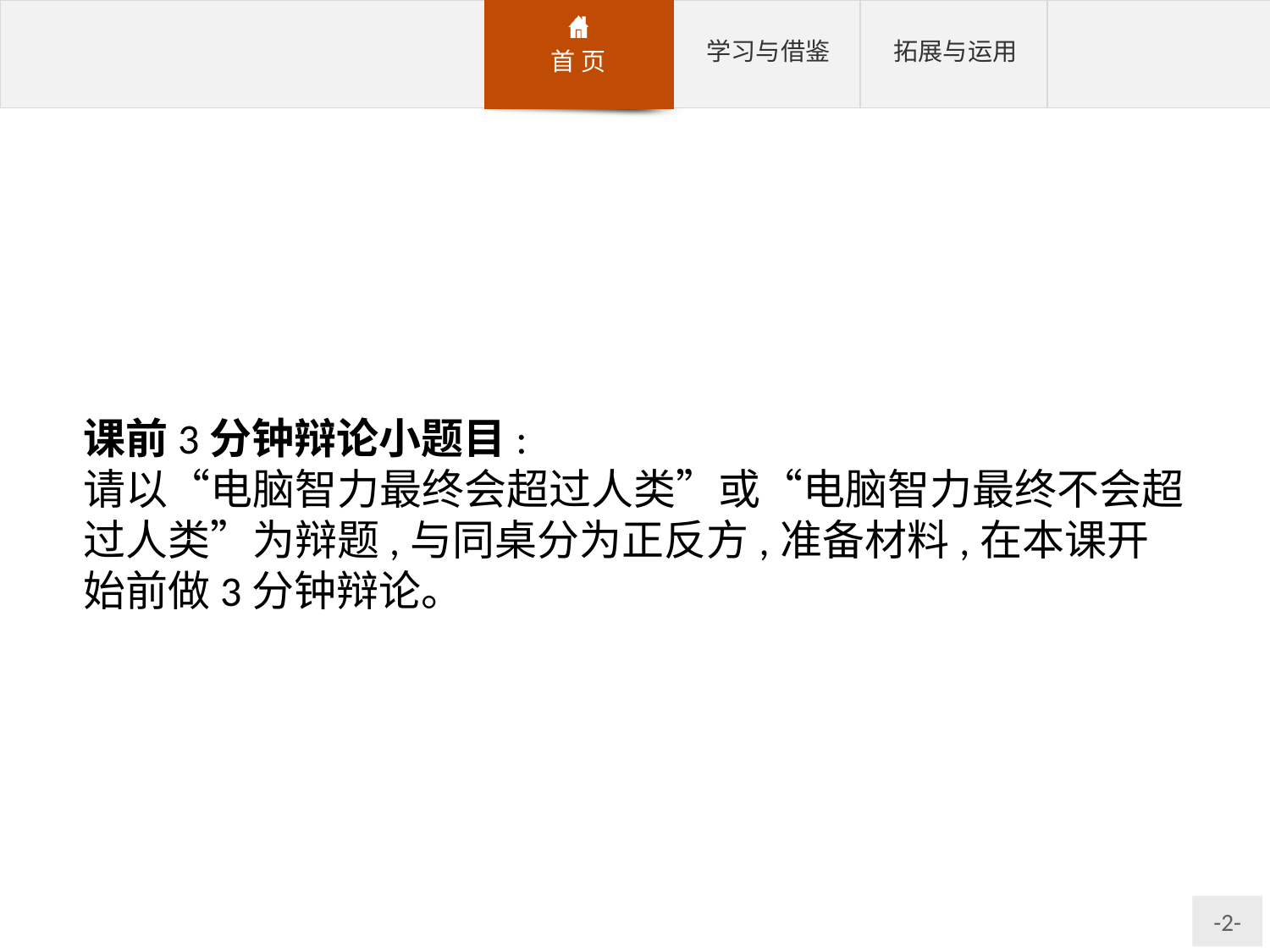

课前3分钟辩论小题目:
请以“电脑智力最终会超过人类”或“电脑智力最终不会超过人类”为辩题,与同桌分为正反方,准备材料,在本课开始前做3分钟辩论。